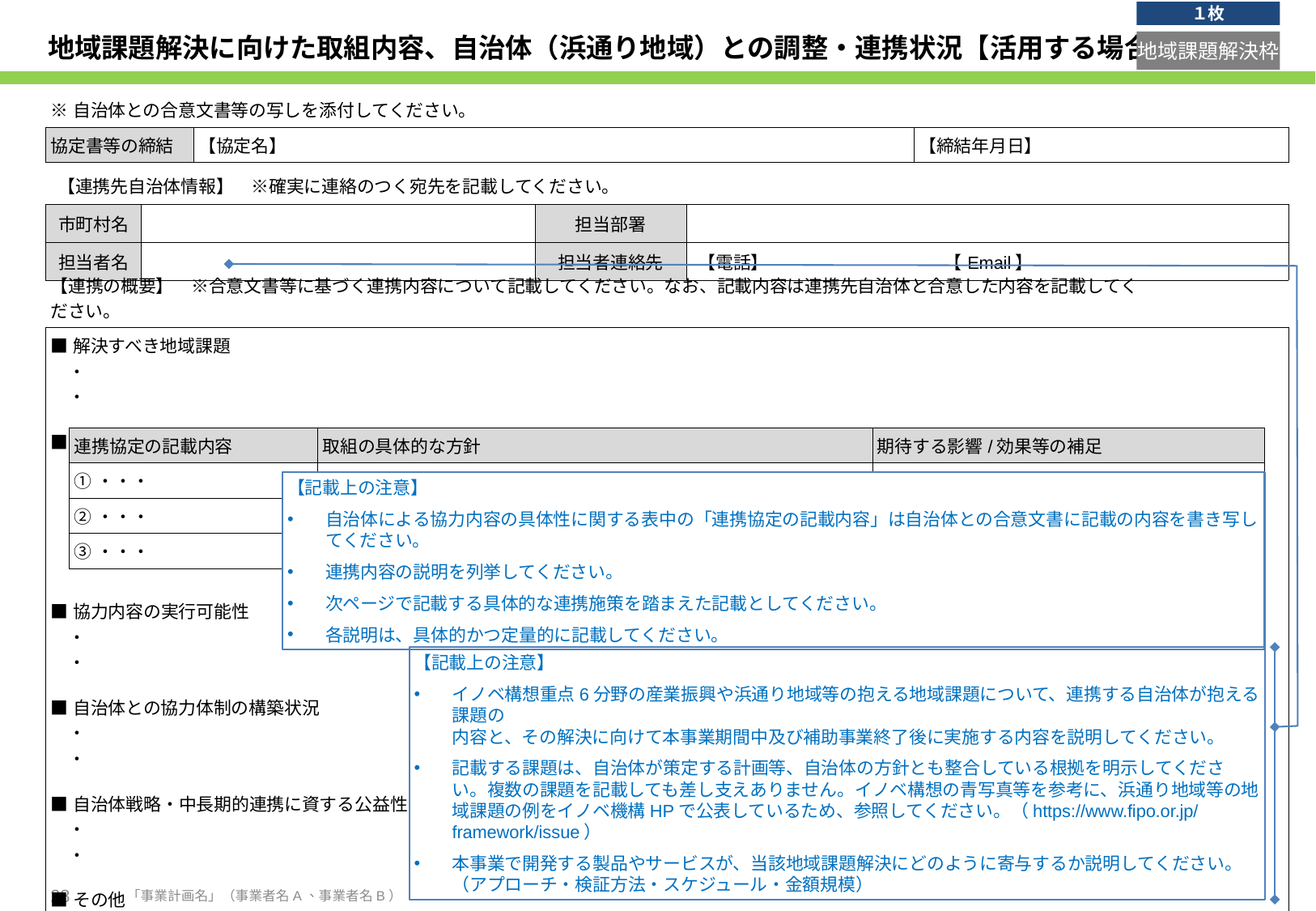

１枚
# 地域課題解決に向けた取組内容、自治体（浜通り地域）との調整・連携状況【活用する場合記載】
地域課題解決枠
| ※自治体との合意文書等の写しを添付してください。 |  |  |
| --- | --- | --- |
| 協定書等の締結 | 【協定名】 | 【締結年月日】 |
| 【連携先自治体情報】　※確実に連絡のつく宛先を記載してください。 |  |  |  |
| --- | --- | --- | --- |
| 市町村名 |  | 担当部署 |  |
| 担当者名 |  | 担当者連絡先 | 【電話】　　　　　　　　　　【Email】 |
| 【連携の概要】　※合意文書等に基づく連携内容について記載してください。なお、記載内容は連携先自治体と合意した内容を記載してください。 |  |
| --- | --- |
| ■解決すべき地域課題 　・ 　・ ■自治体との協力内容の具体性 　 ■協力内容の実行可能性 　・ 　・ ■自治体との協力体制の構築状況 　・ 　・ ■自治体戦略・中長期的連携に資する公益性 　・ 　・ ■その他 　・ | 実績値 |
| 連携協定の記載内容 | 取組の具体的な方針 | 期待する影響/効果等の補足 |
| --- | --- | --- |
| ①・・・ |  |  |
| ②・・・ |  |  |
| ③・・・ |  |  |
【記載上の注意】
自治体による協力内容の具体性に関する表中の「連携協定の記載内容」は自治体との合意文書に記載の内容を書き写してください。
連携内容の説明を列挙してください。
次ページで記載する具体的な連携施策を踏まえた記載としてください。
各説明は、具体的かつ定量的に記載してください。
【記載上の注意】
イノベ構想重点6分野の産業振興や浜通り地域等の抱える地域課題について、連携する自治体が抱える課題の
内容と、その解決に向けて本事業期間中及び補助事業終了後に実施する内容を説明してください。
記載する課題は、自治体が策定する計画等、自治体の方針とも整合している根拠を明示してください。複数の課題を記載しても差し支えありません。イノベ構想の青写真等を参考に、浜通り地域等の地域課題の例をイノベ機構HPで公表しているため、参照してください。（https://www.fipo.or.jp/framework/issue）
本事業で開発する製品やサービスが、当該地域課題解決にどのように寄与するか説明してください。
（アプローチ・検証方法・スケジュール・金額規模）
28
「事業計画名」（事業者名A、事業者名B）